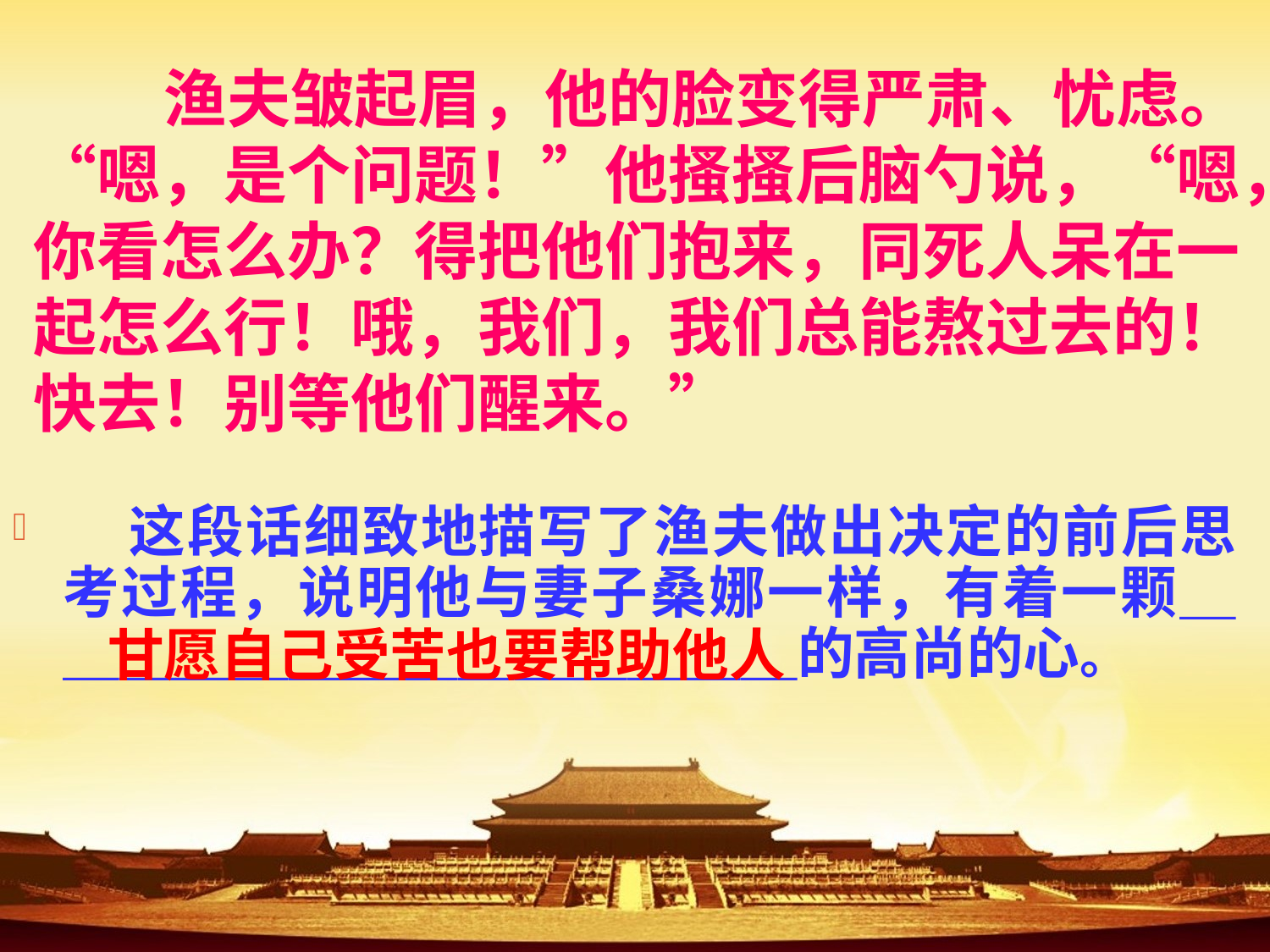

渔夫皱起眉，他的脸变得严肃、忧虑。“嗯，是个问题！”他搔搔后脑勺说，“嗯，你看怎么办？得把他们抱来，同死人呆在一起怎么行！哦，我们，我们总能熬过去的！快去！别等他们醒来。”
    这段话细致地描写了渔夫做出决定的前后思考过程，说明他与妻子桑娜一样，有着一颗＿＿＿＿＿＿＿＿＿＿＿＿＿＿的高尚的心。
甘愿自己受苦也要帮助他人